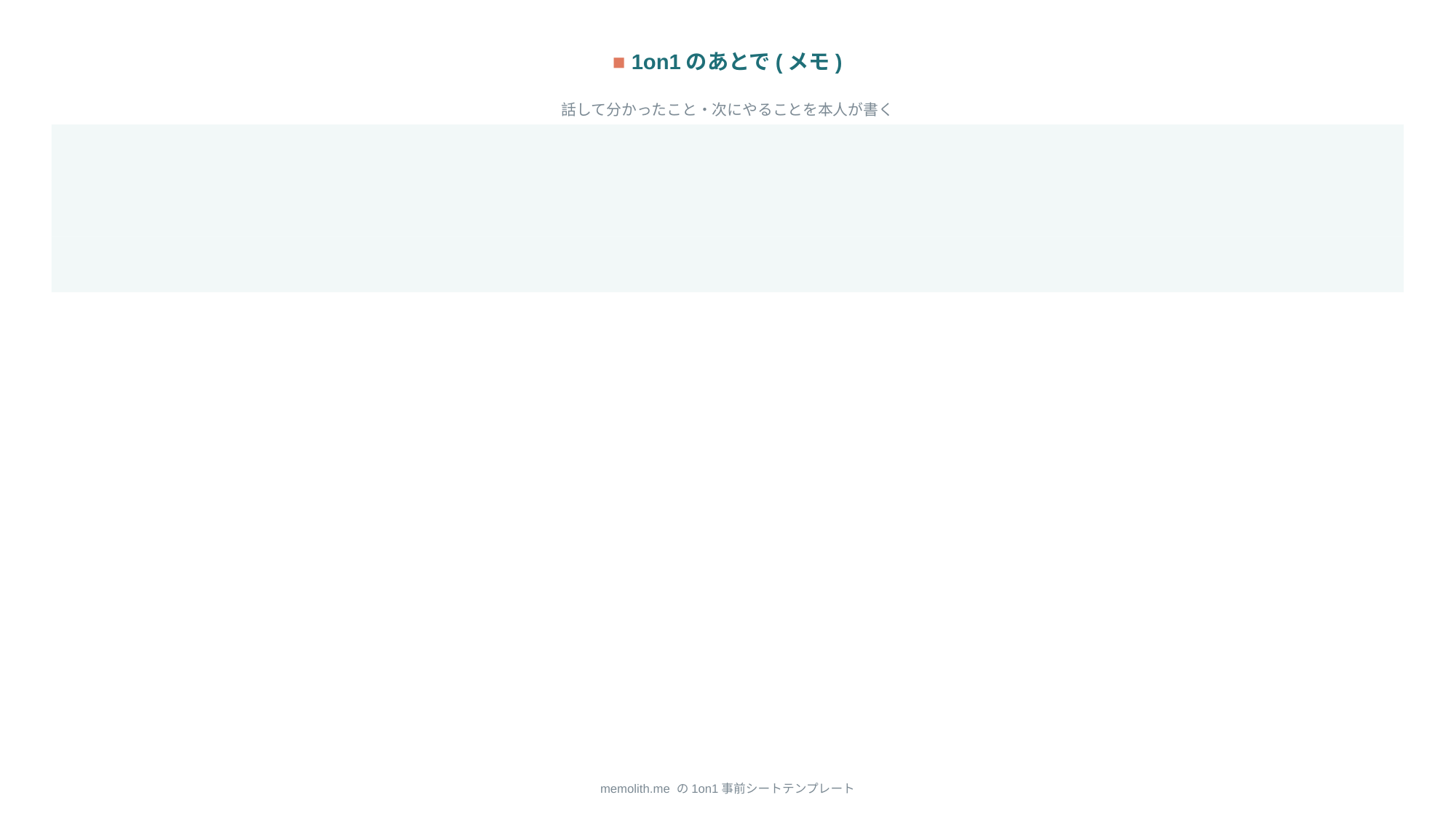

■ 1on1のあとで(メモ)
話して分かったこと・次にやることを本人が書く

memolith.me の1on1事前シートテンプレート